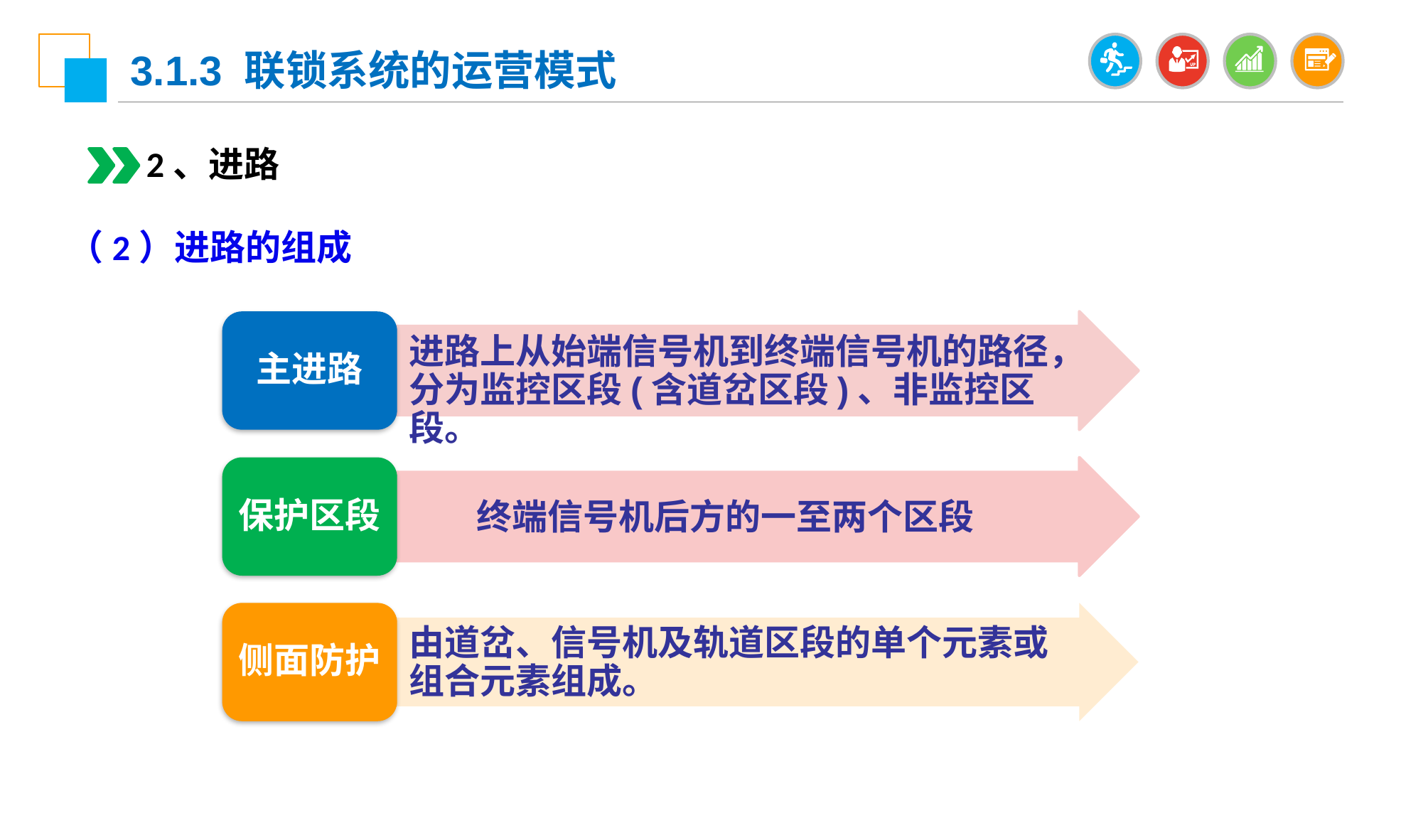

3.1.3 联锁系统的运营模式
2、进路

（2）进路的组成

主进路

进路上从始端信号机到终端信号机的路径，分为监控区段(含道岔区段)、非监控区段。

保护区段

终端信号机后方的一至两个区段

侧面防护

由道岔、信号机及轨道区段的单个元素或组合元素组成。